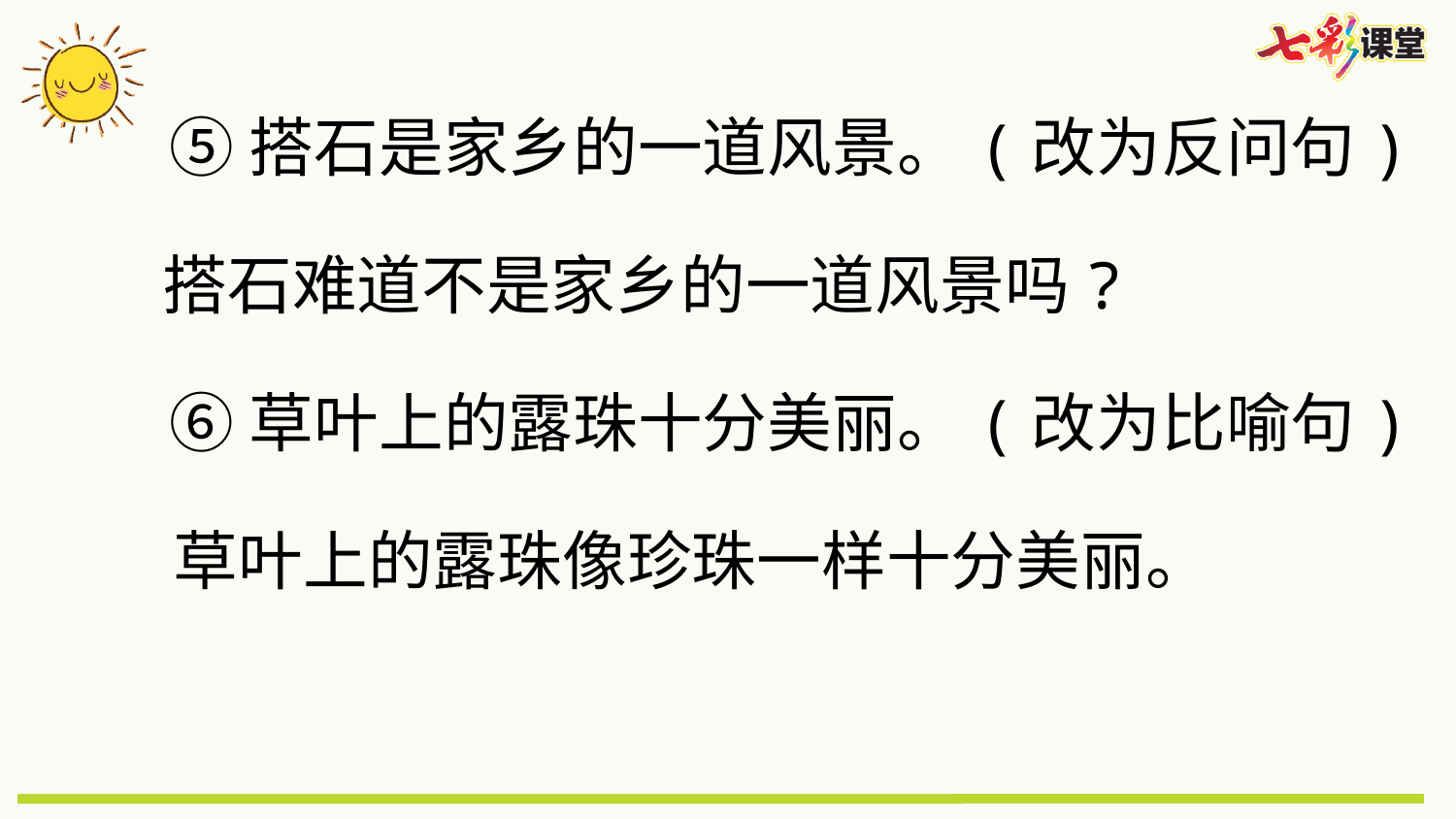

⑤搭石是家乡的一道风景。(改为反问句)
搭石难道不是家乡的一道风景吗?
⑥草叶上的露珠十分美丽。(改为比喻句)
草叶上的露珠像珍珠一样十分美丽。